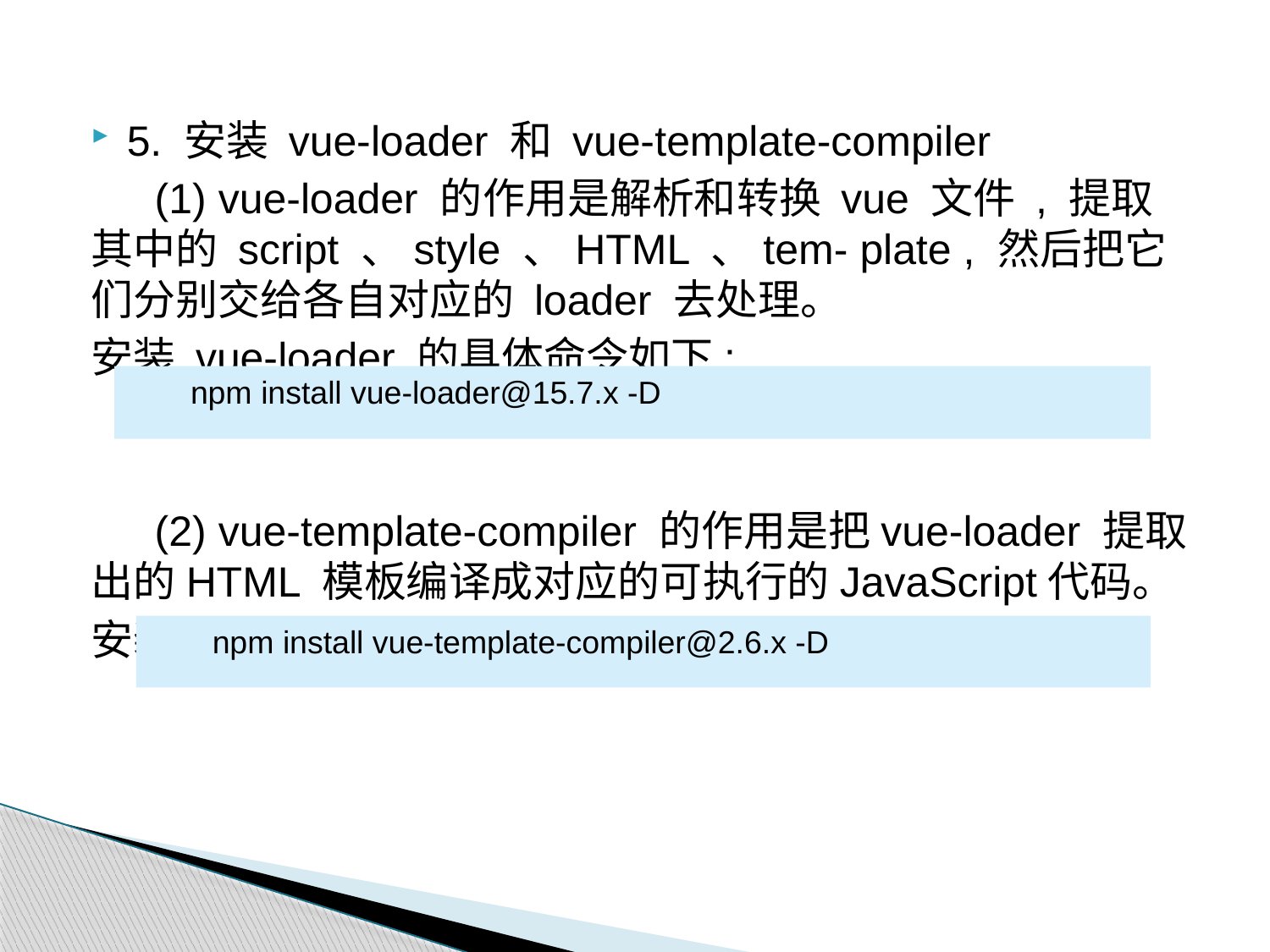

5. 安装 vue-loader 和 vue-template-compiler
(1) vue-loader 的作用是解析和转换 vue 文件 , 提取其中的 script 、style 、HTML 、tem- plate , 然后把它们分别交给各自对应的 loader 去处理。
安装 vue-loader 的具体命令如下:

(2) vue-template-compiler 的作用是把vue-loader 提取出的HTML 模板编译成对应的可执行的JavaScript代码。
安装 vue-template-compiler 的具体命令如下 :
npm install vue-loader@15.7.x -D
npm install vue-template-compiler@2.6.x -D